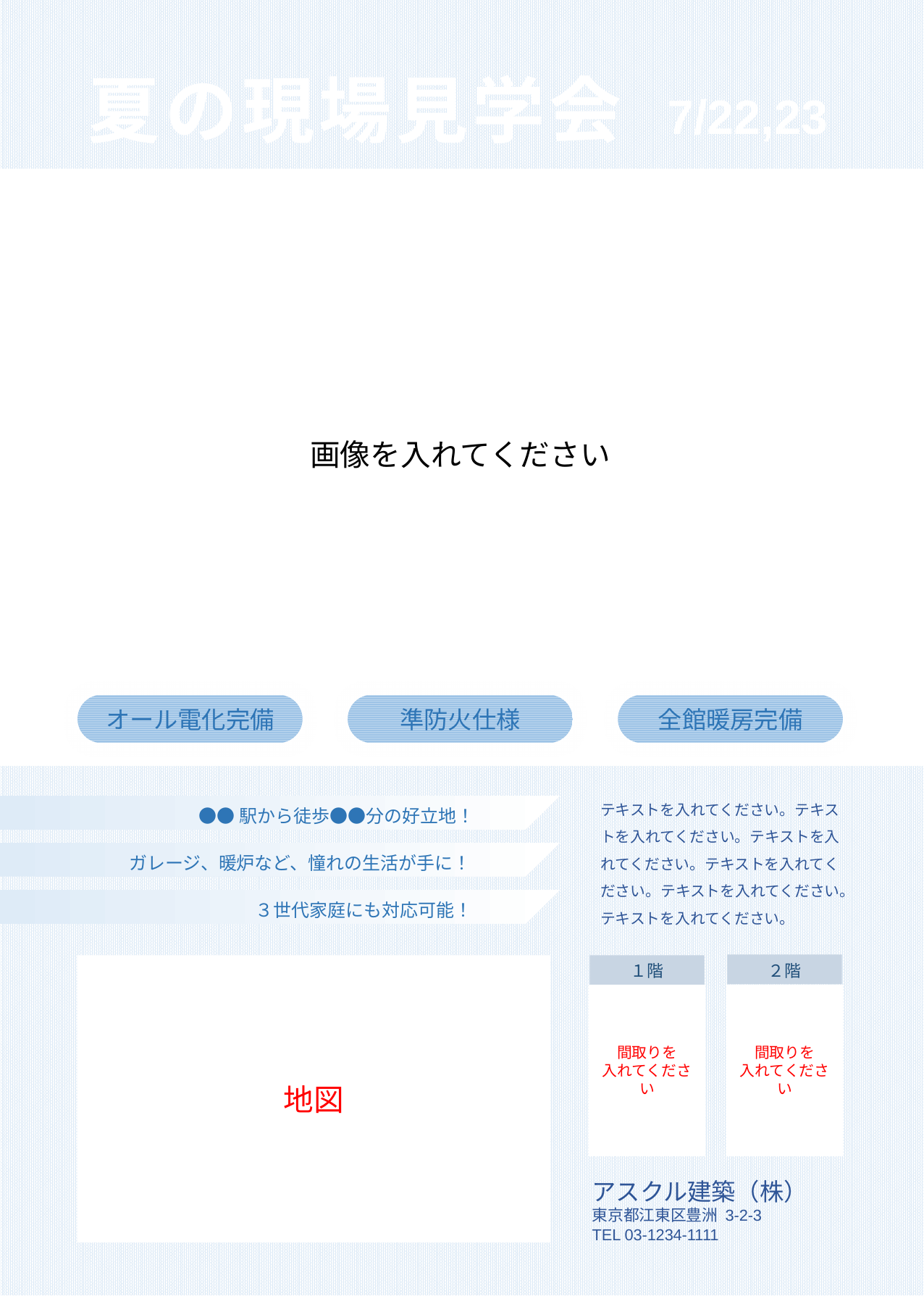

夏の現場見学会
7/22,23
画像を入れてください
オール電化完備
準防火仕様
全館暖房完備

テキストを入れてください。テキストを入れてください。テキストを入れてください。テキストを入れてください。テキストを入れてください。テキストを入れてください。

●●駅から徒歩●●分の好立地！

ガレージ、暖炉など、憧れの生活が手に！

３世代家庭にも対応可能！

２階
地図

１階
間取りを
入れてください
間取りを
入れてください
アスクル建築（株）
東京都江東区豊洲 3-2-3
TEL 03-1234-1111